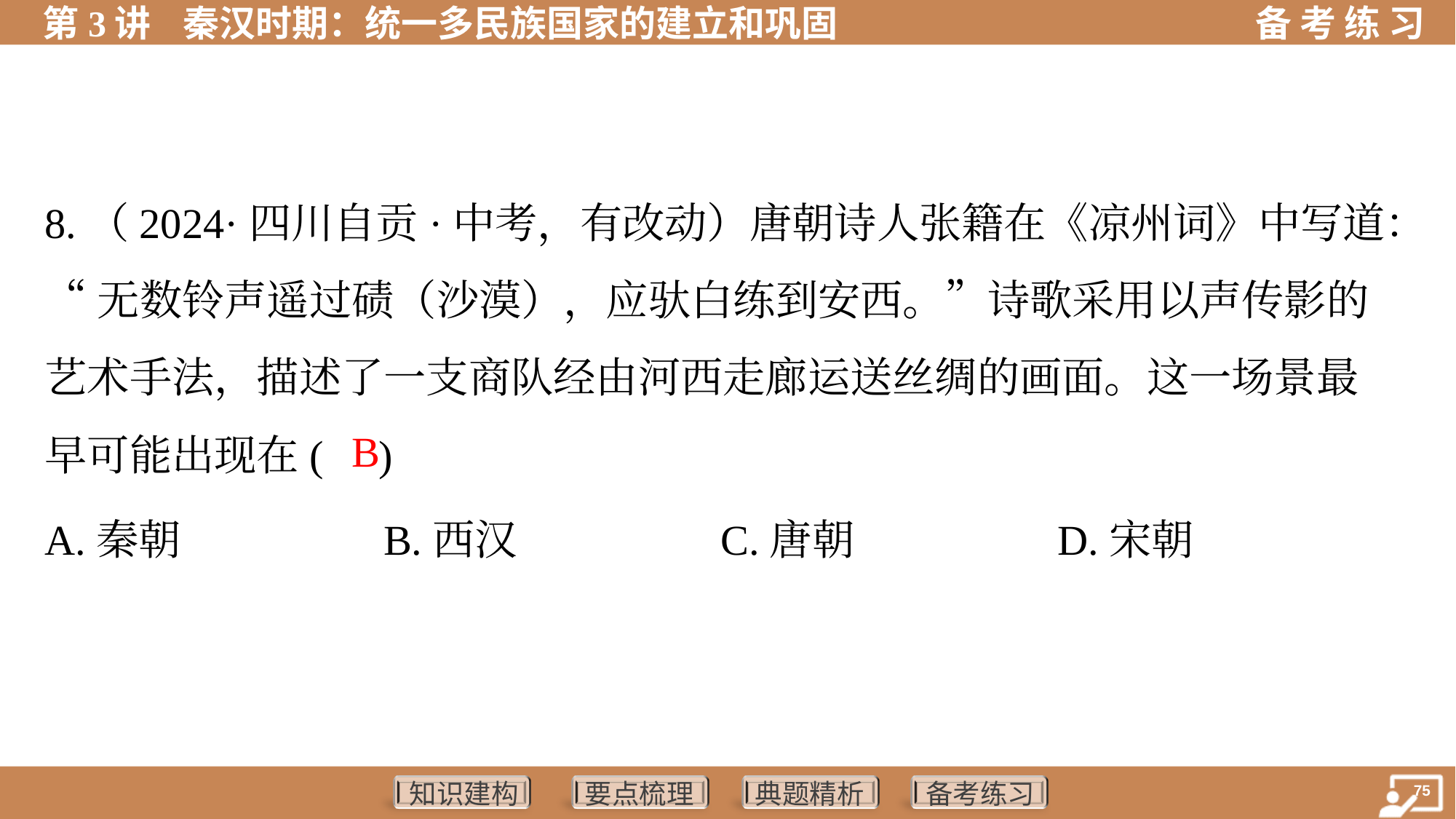

8.（2024·四川自贡·中考，有改动）唐朝诗人张籍在《凉州词》中写道：
“无数铃声遥过碛（沙漠），应驮白练到安西。”诗歌采用以声传影的
艺术手法，描述了一支商队经由河西走廊运送丝绸的画面。这一场景最
早可能出现在(     )
     B
A.秦朝	B.西汉	C.唐朝	D.宋朝